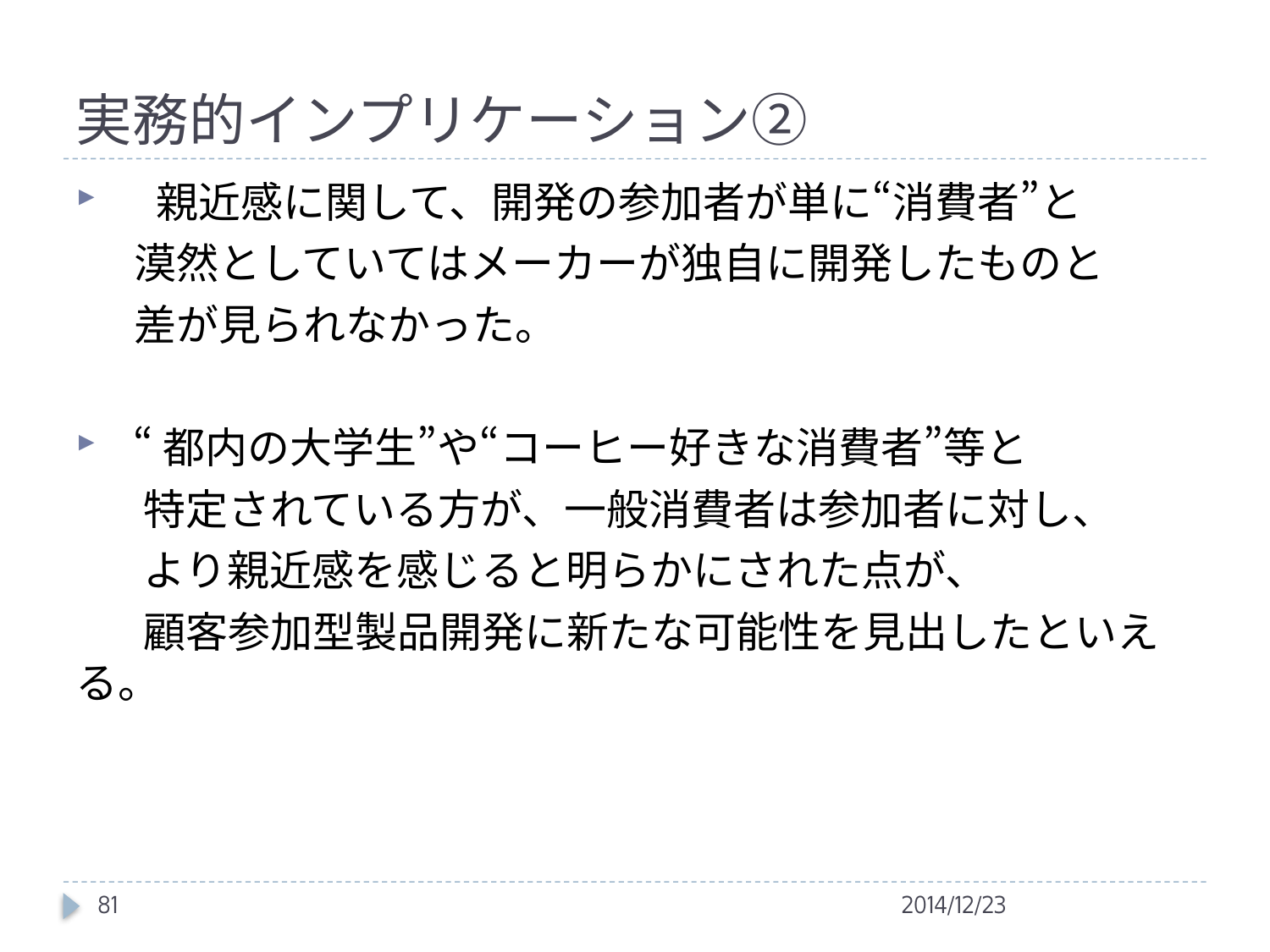

# 実務的インプリケーション②
　親近感に関して、開発の参加者が単に“消費者”と
     漠然としていてはメーカーが独自に開発したものと
     差が見られなかった。

  “都内の大学生”や“コーヒー好きな消費者”等と
      特定されている方が、一般消費者は参加者に対し、
      より親近感を感じると明らかにされた点が、
      顧客参加型製品開発に新たな可能性を見出したといえる。

81
2014/12/23